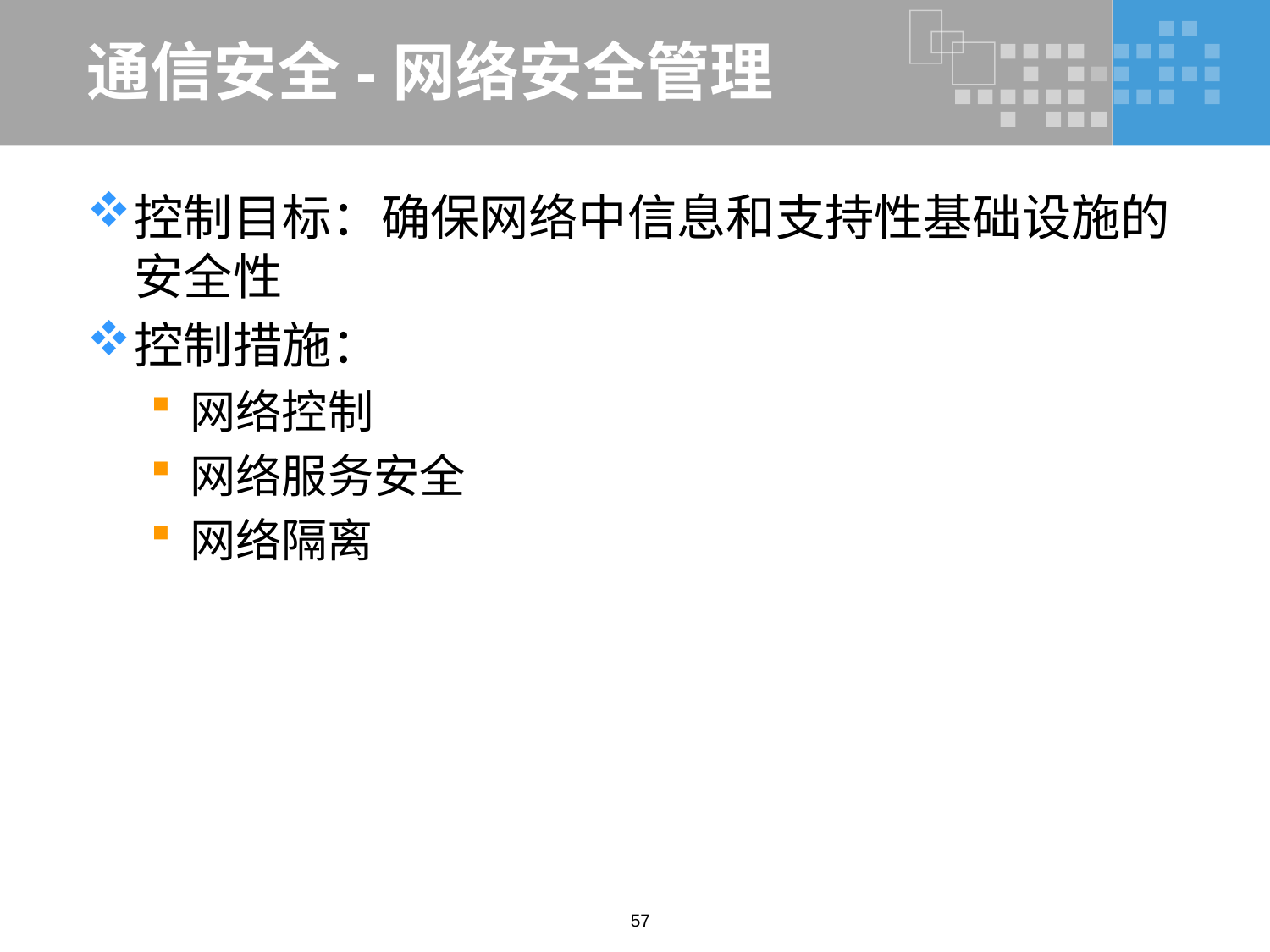

# 通信安全-网络安全管理
控制目标：确保网络中信息和支持性基础设施的安全性
控制措施：
网络控制
网络服务安全
网络隔离

57